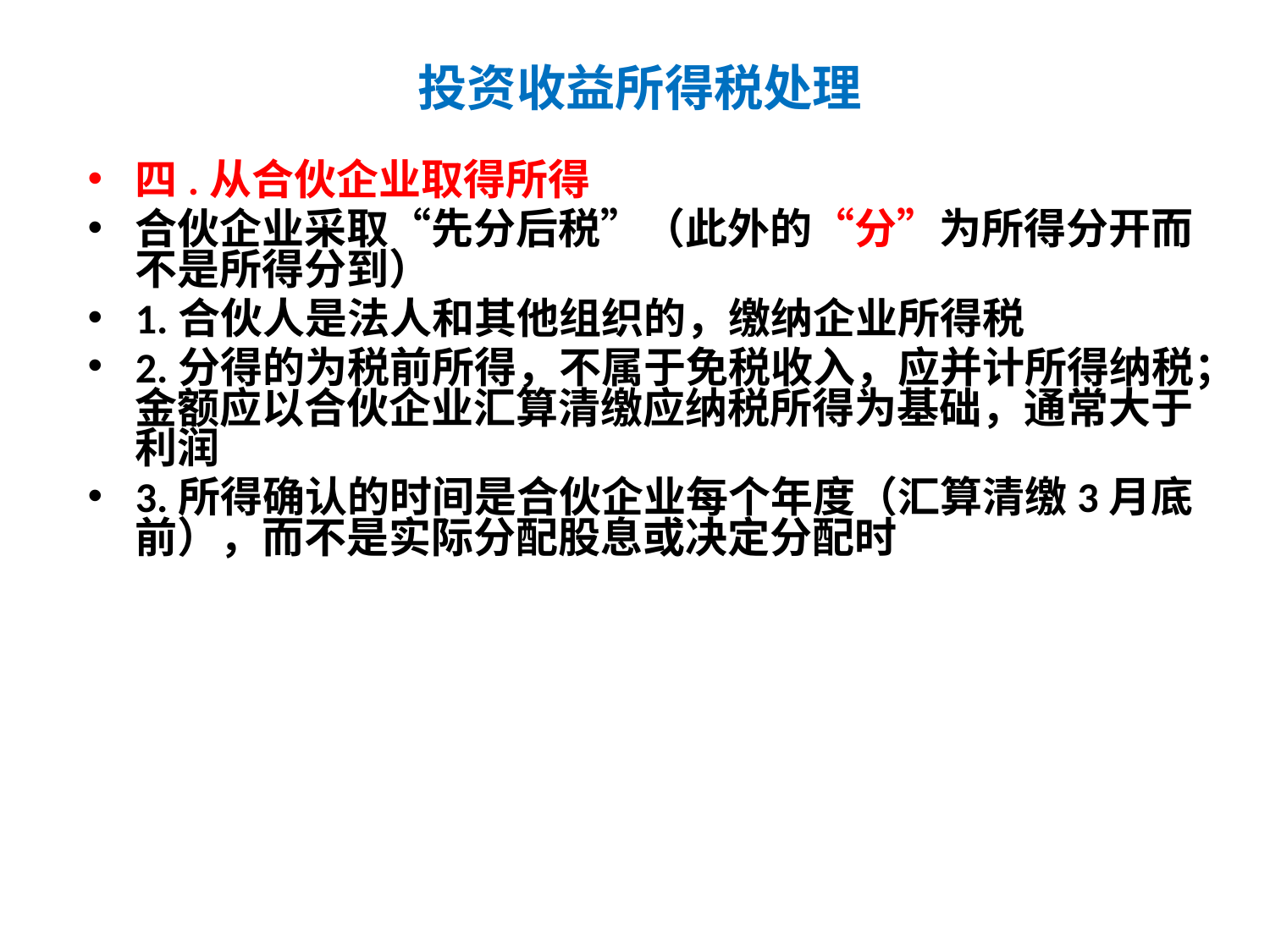

# 投资收益所得税处理
四.从合伙企业取得所得
合伙企业采取“先分后税”（此外的“分”为所得分开而不是所得分到）
1.合伙人是法人和其他组织的，缴纳企业所得税
2.分得的为税前所得，不属于免税收入，应并计所得纳税；金额应以合伙企业汇算清缴应纳税所得为基础，通常大于利润
3.所得确认的时间是合伙企业每个年度（汇算清缴3月底前），而不是实际分配股息或决定分配时